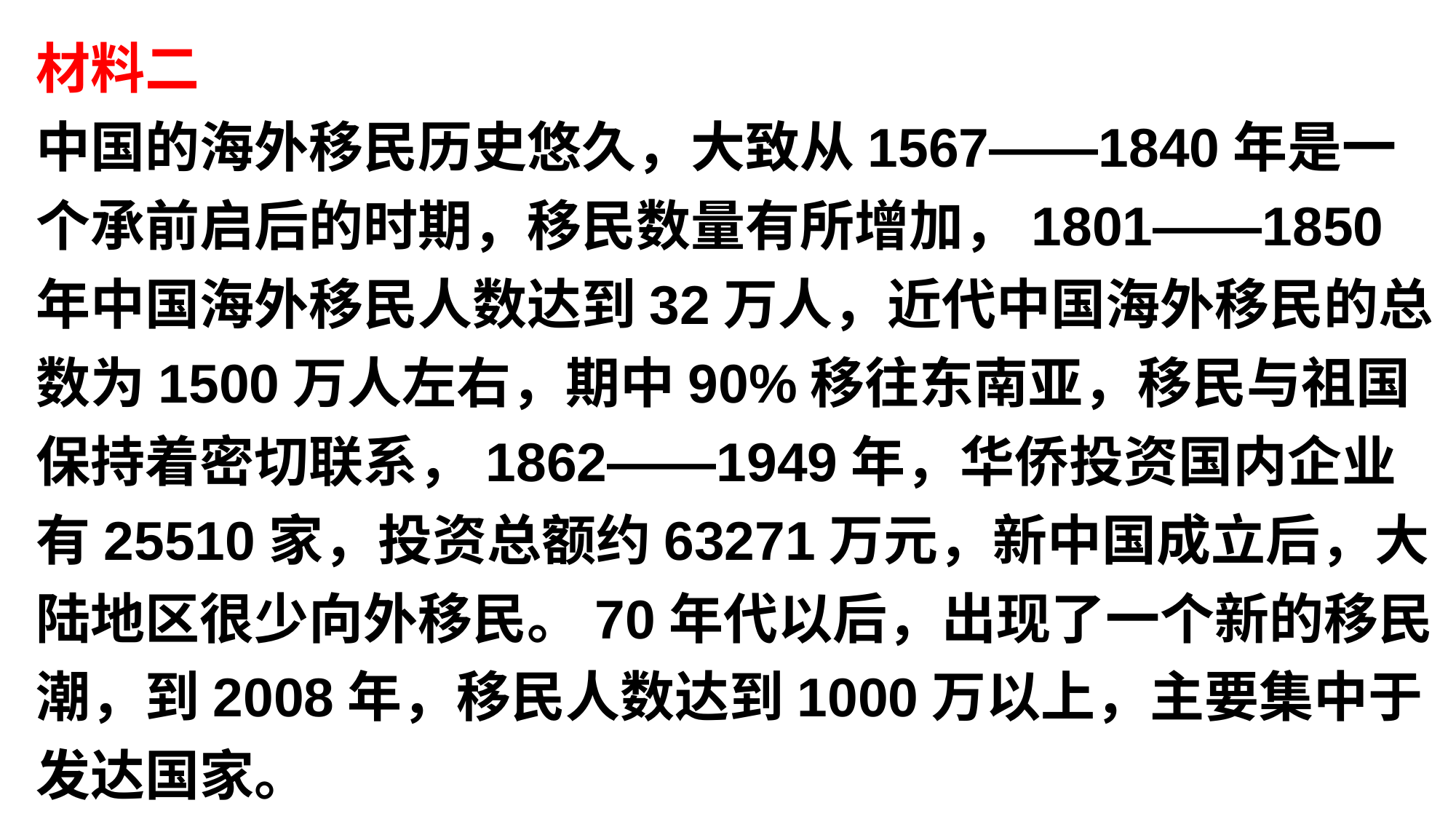

材料二
中国的海外移民历史悠久，大致从1567——1840年是一个承前启后的时期，移民数量有所增加，1801——1850年中国海外移民人数达到32万人，近代中国海外移民的总数为1500万人左右，期中90%移往东南亚，移民与祖国保持着密切联系，1862——1949年，华侨投资国内企业有25510家，投资总额约63271万元，新中国成立后，大陆地区很少向外移民。70年代以后，出现了一个新的移民潮，到2008年，移民人数达到1000万以上，主要集中于发达国家。